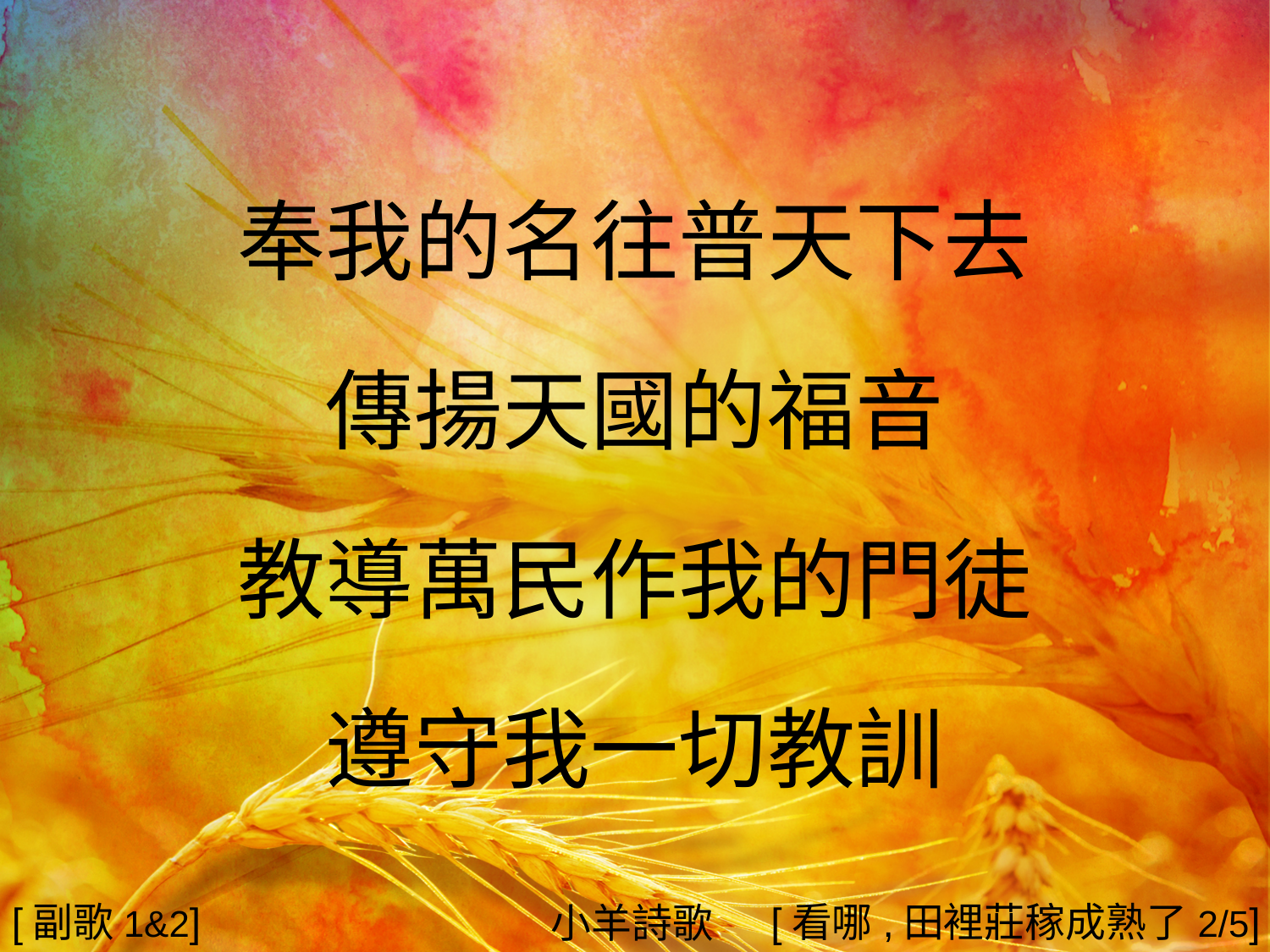

奉我的名往普天下去

傳揚天國的福音

教導萬民作我的門徒

遵守我一切教訓
#

[副歌1&2]
[看哪,田裡莊稼成熟了2/5]
小羊詩歌